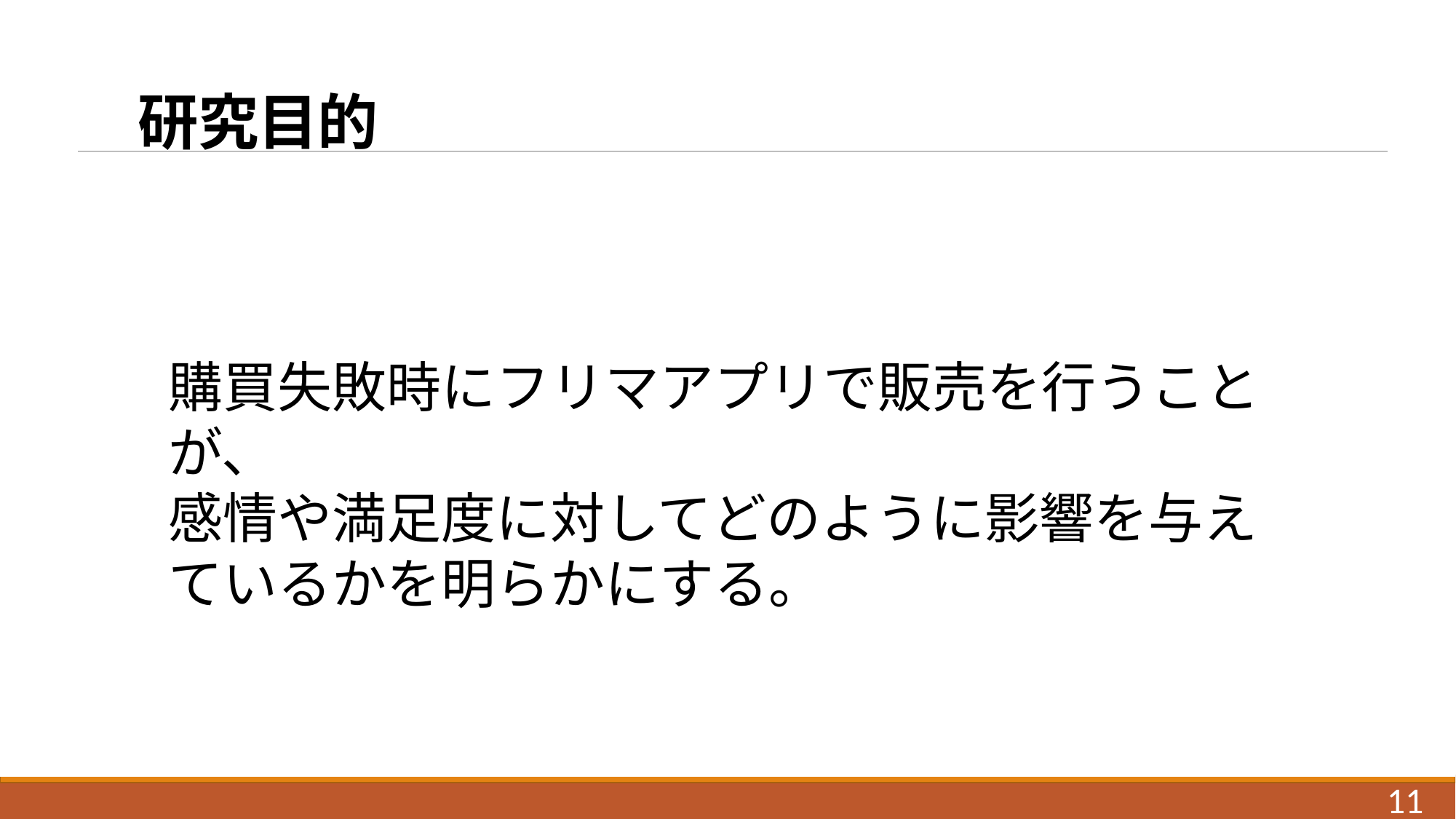

# 研究目的
購買失敗時にフリマアプリで販売を行うことが、
感情や満足度に対してどのように影響を与えているかを明らかにする。
11